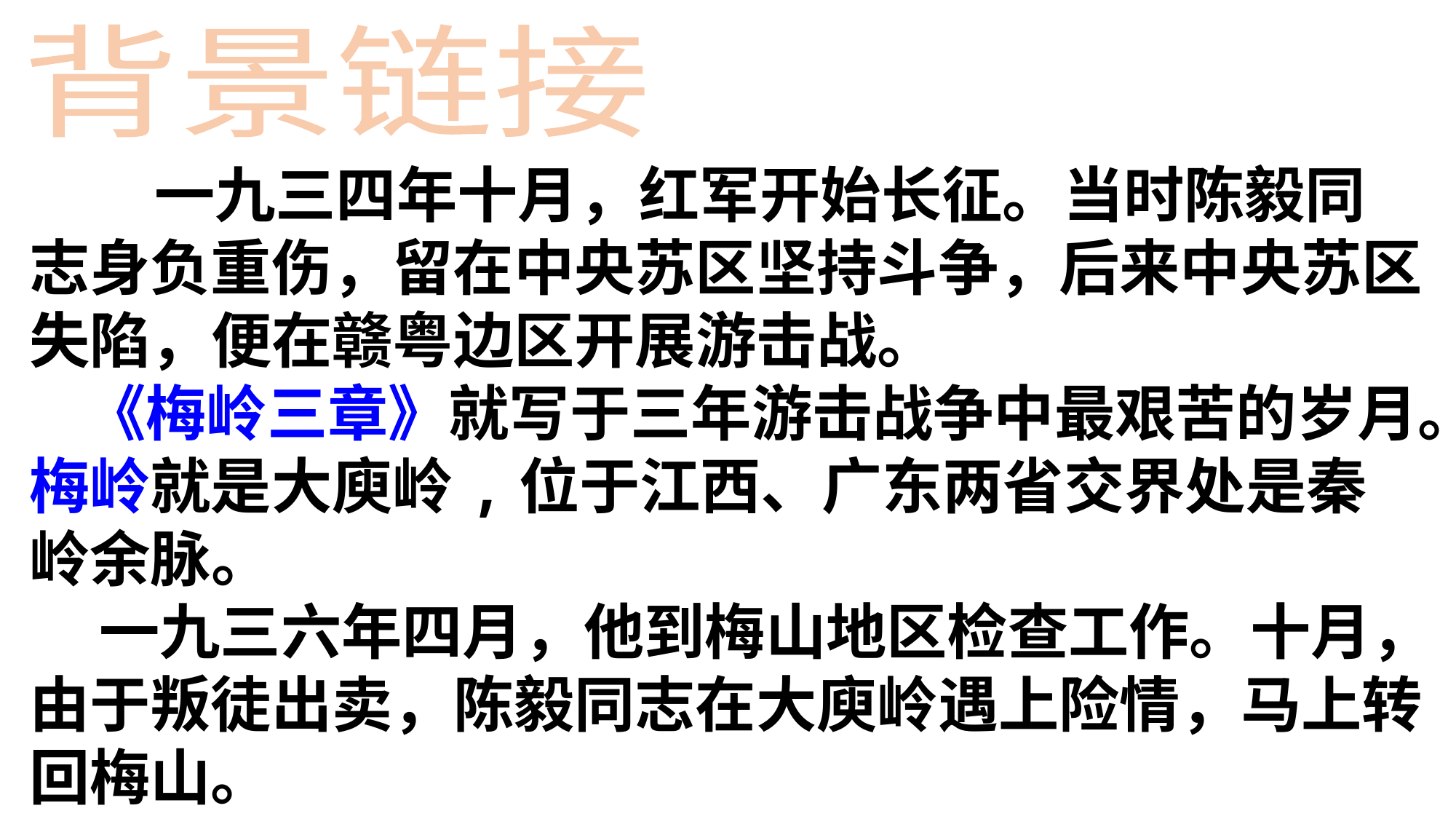

背景链接
               一九三四年十月，红军开始长征。当时陈毅同志身负重伤，留在中央苏区坚持斗争，后来中央苏区失陷，便在赣粤边区开展游击战。
   《梅岭三章》就写于三年游击战争中最艰苦的岁月。梅岭就是大庾岭,位于江西、广东两省交界处是秦岭余脉。
    一九三六年四月，他到梅山地区检查工作。十月，由于叛徒出卖，陈毅同志在大庾岭遇上险情，马上转回梅山。